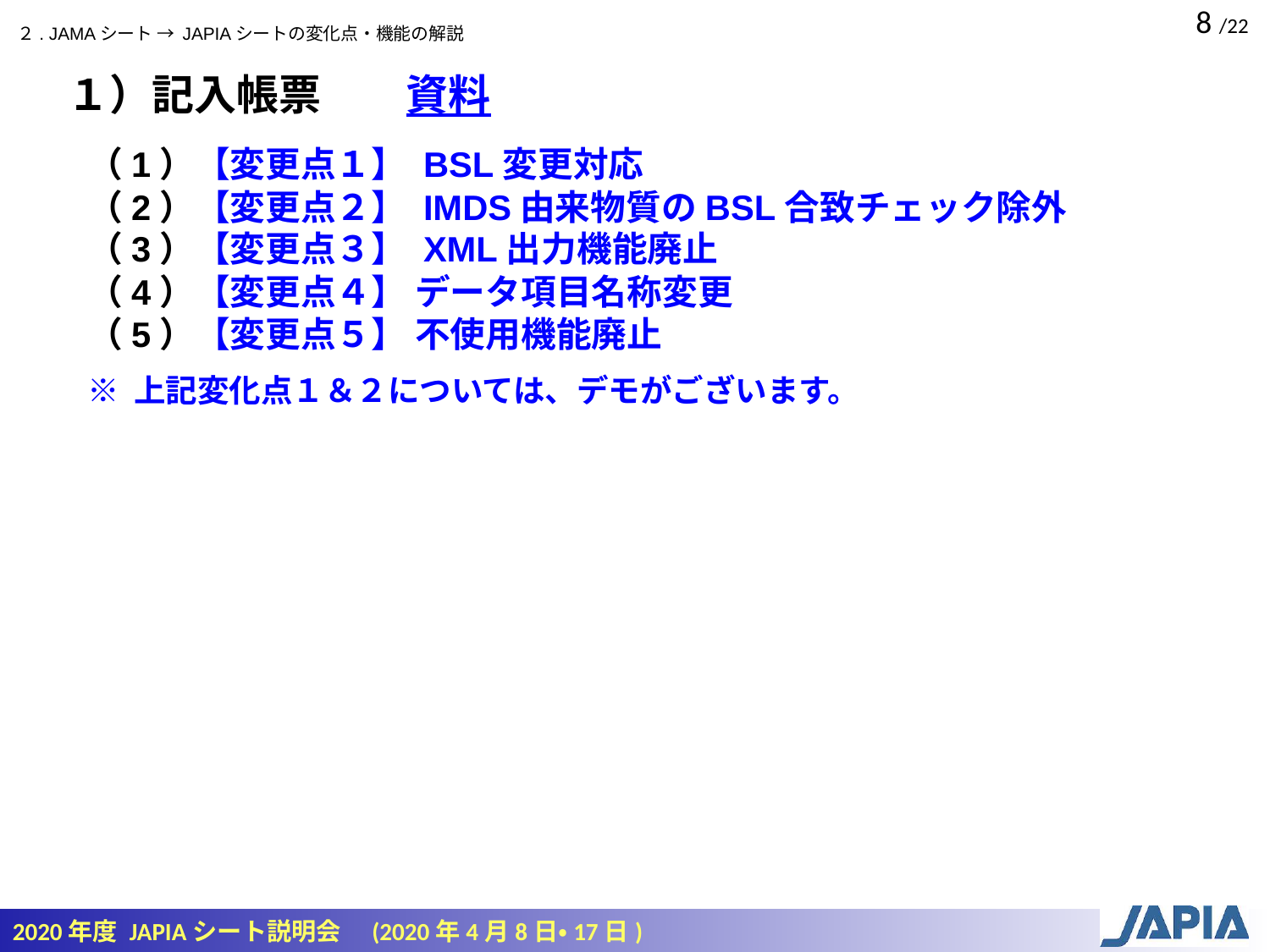

２. JAMAシート → JAPIAシートの変化点・機能の解説
１）記入帳票　　資料
（1）【変更点１】 BSL変更対応
（2）【変更点２】 IMDS由来物質のBSL合致チェック除外
（3）【変更点３】 XML出力機能廃止
（4）【変更点４】 データ項目名称変更
（5）【変更点５】 不使用機能廃止

※ 上記変化点１＆２については、デモがございます。